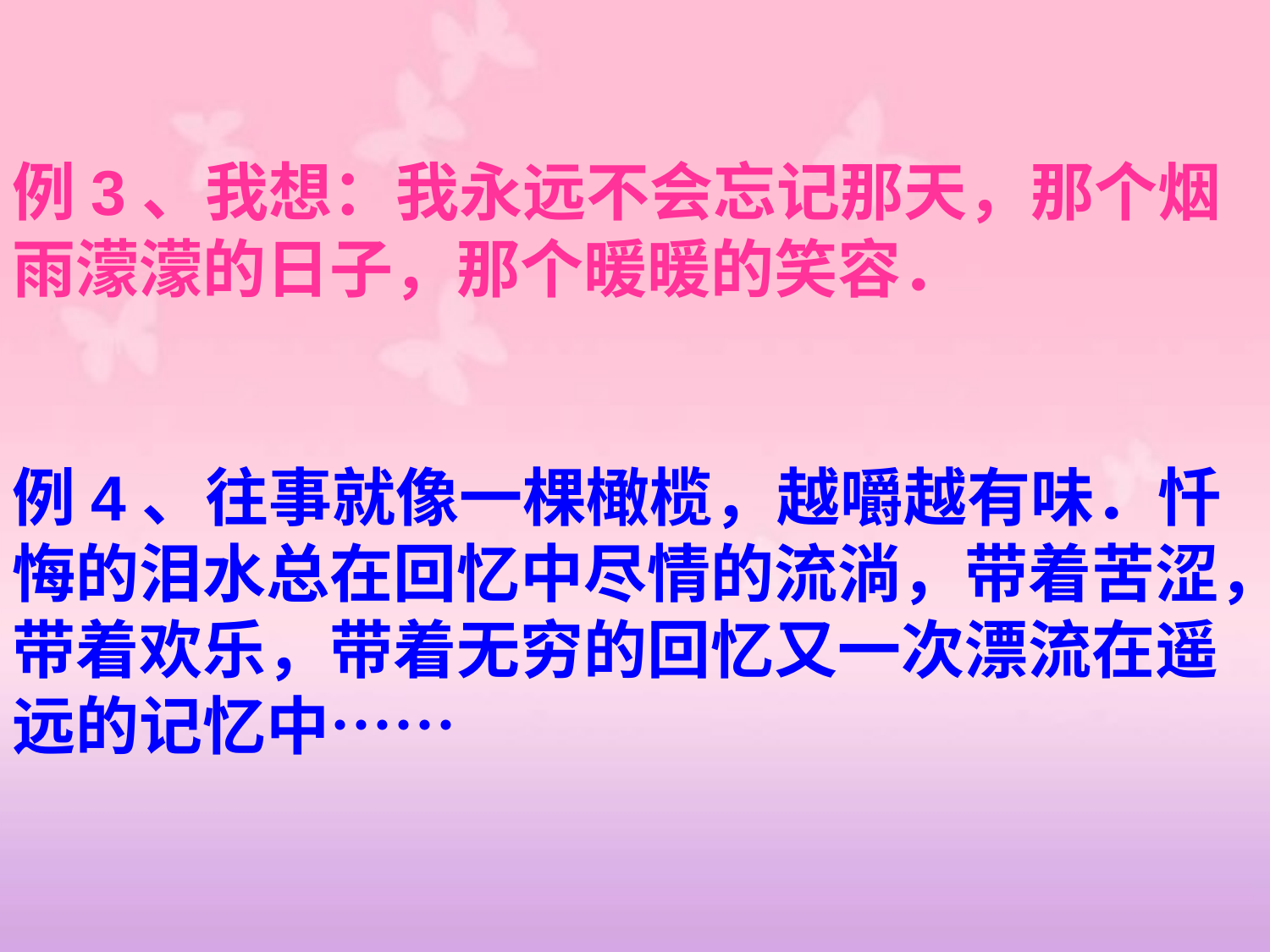

例3、我想：我永远不会忘记那天，那个烟雨濛濛的日子，那个暖暖的笑容．

例4、往事就像一棵橄榄，越嚼越有味．忏悔的泪水总在回忆中尽情的流淌，带着苦涩，带着欢乐，带着无穷的回忆又一次漂流在遥远的记忆中……